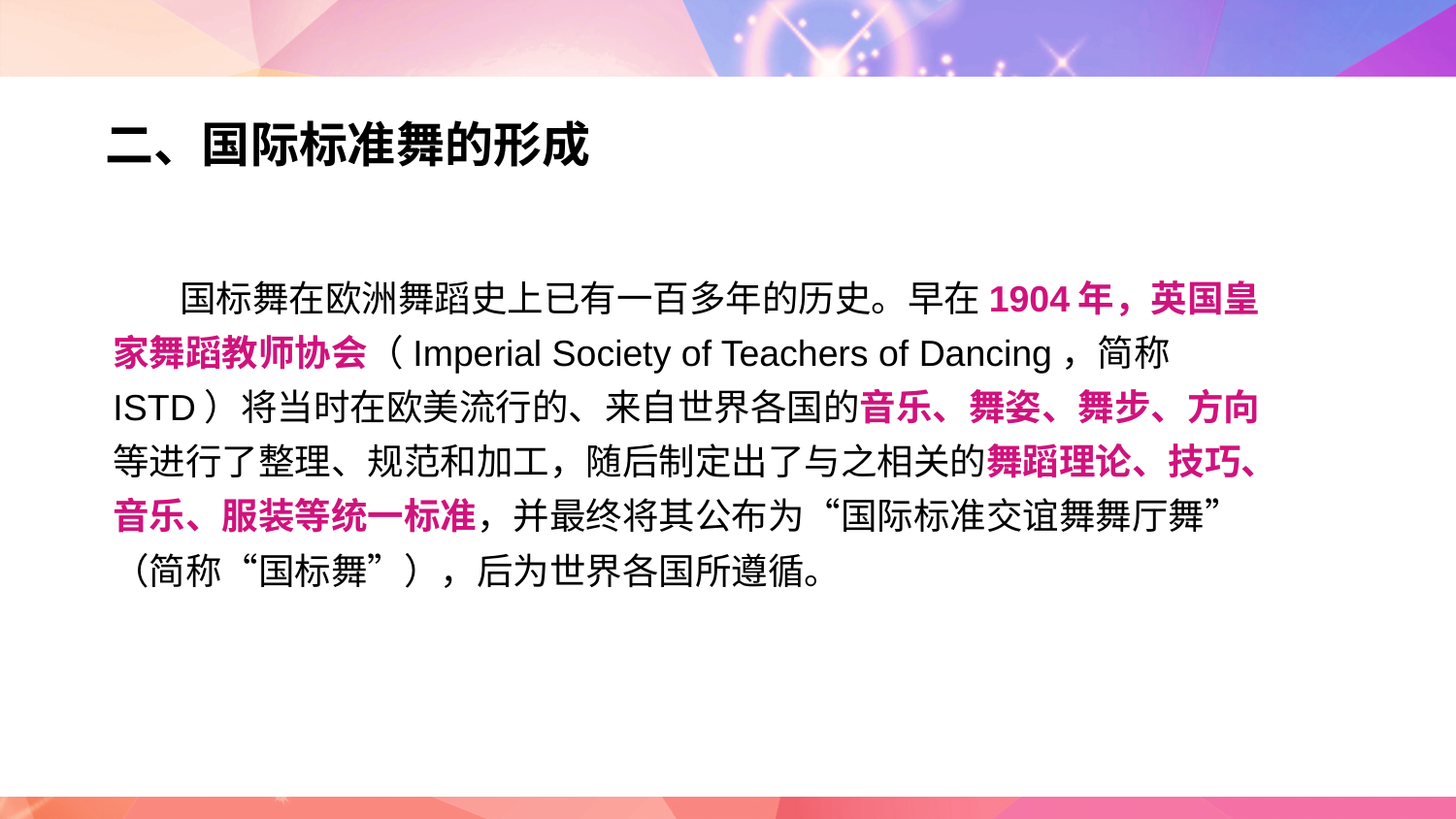

二、国际标准舞的形成

       国标舞在欧洲舞蹈史上已有一百多年的历史。早在1904年，英国皇家舞蹈教师协会（Imperial Society of Teachers of Dancing，简称ISTD）将当时在欧美流行的、来自世界各国的音乐、舞姿、舞步、方向等进行了整理、规范和加工，随后制定出了与之相关的舞蹈理论、技巧、音乐、服装等统一标准，并最终将其公布为“国际标准交谊舞舞厅舞”（简称“国标舞”），后为世界各国所遵循。